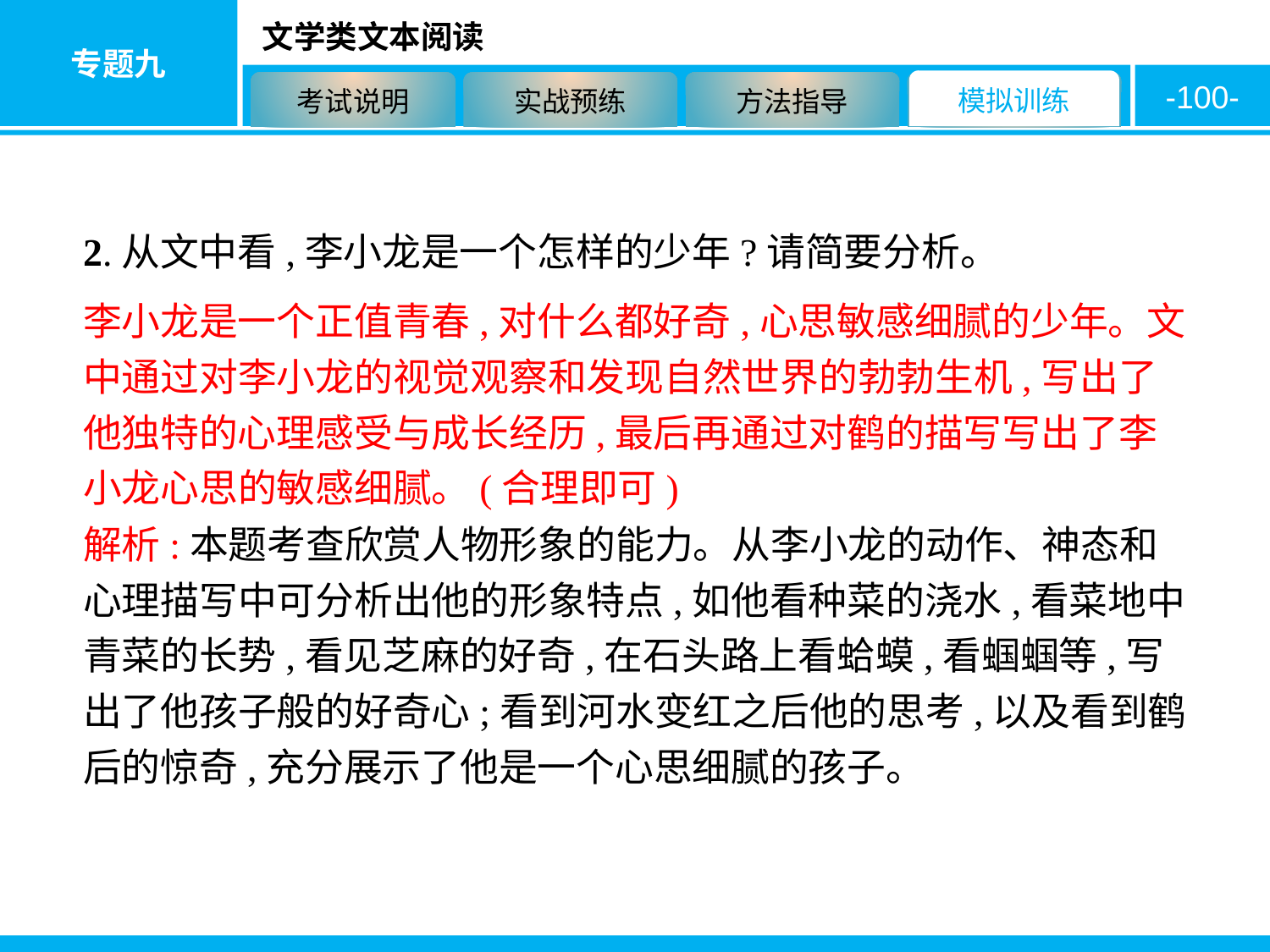

-100-
2.从文中看,李小龙是一个怎样的少年?请简要分析。
李小龙是一个正值青春,对什么都好奇,心思敏感细腻的少年。文中通过对李小龙的视觉观察和发现自然世界的勃勃生机,写出了他独特的心理感受与成长经历,最后再通过对鹤的描写写出了李小龙心思的敏感细腻。(合理即可)
解析:本题考查欣赏人物形象的能力。从李小龙的动作、神态和心理描写中可分析出他的形象特点,如他看种菜的浇水,看菜地中青菜的长势,看见芝麻的好奇,在石头路上看蛤蟆,看蝈蝈等,写出了他孩子般的好奇心;看到河水变红之后他的思考,以及看到鹤后的惊奇,充分展示了他是一个心思细腻的孩子。